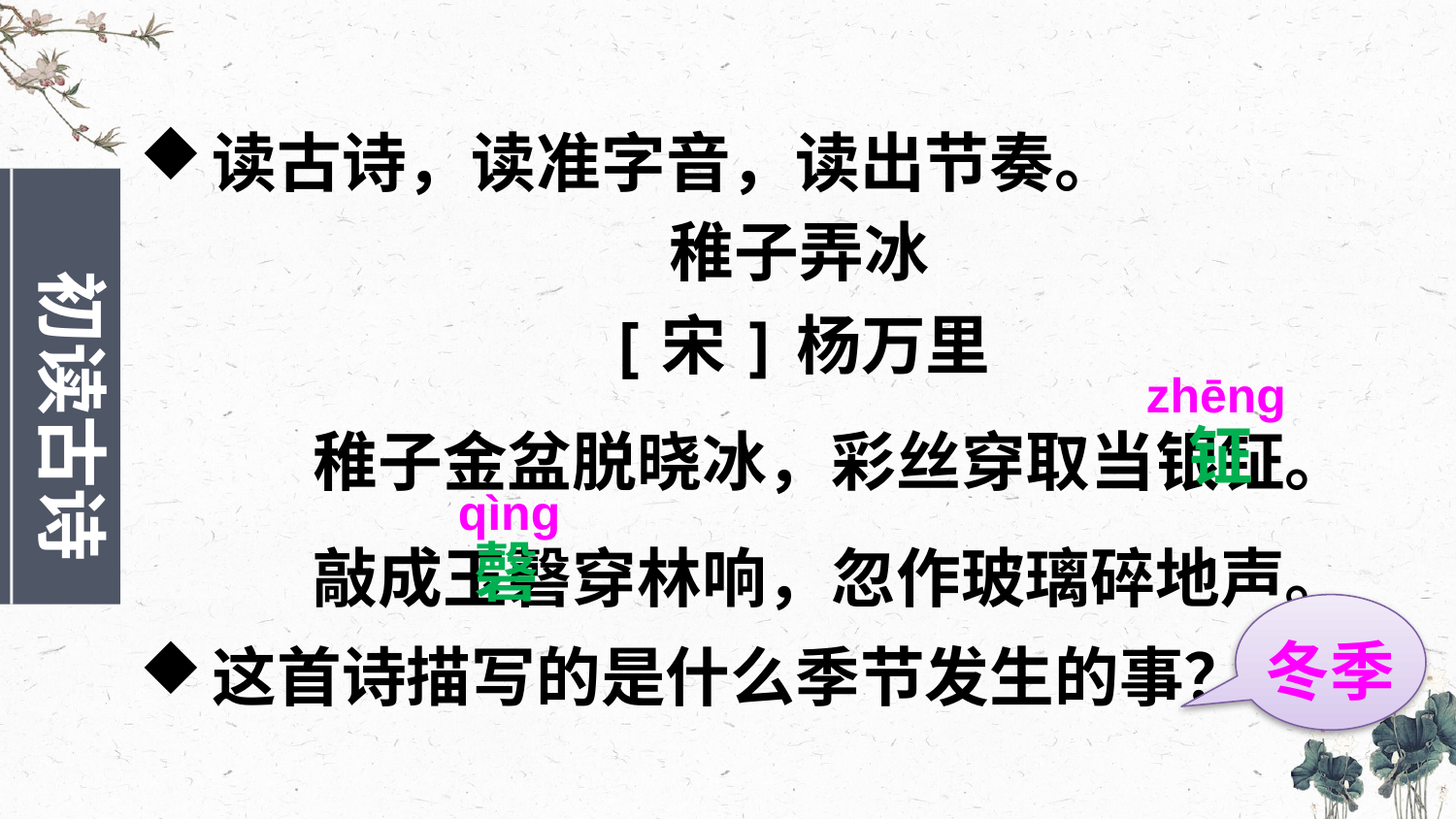

读古诗，读准字音，读出节奏。
稚子弄冰
[宋]杨万里
稚子金盆脱晓冰，彩丝穿取当银钲。
敲成玉磬穿林响，忽作玻璃碎地声。
初读古诗
zhēnɡ
钲
qìnɡ
磬

冬季
这首诗描写的是什么季节发生的事？